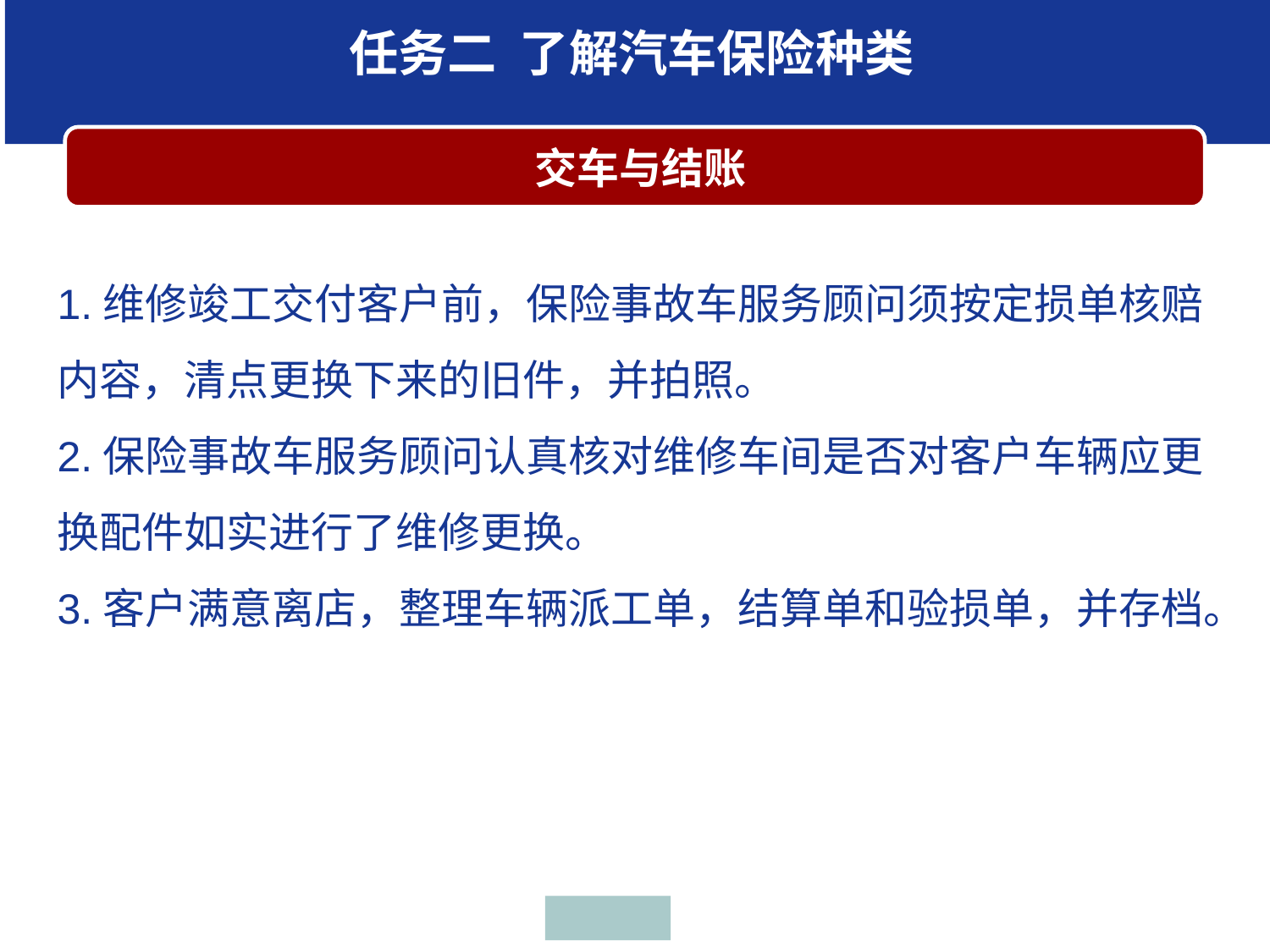

任务二  了解汽车保险种类
 交车与结账
1.维修竣工交付客户前，保险事故车服务顾问须按定损单核赔内容，清点更换下来的旧件，并拍照。
2.保险事故车服务顾问认真核对维修车间是否对客户车辆应更换配件如实进行了维修更换。
3.客户满意离店，整理车辆派工单，结算单和验损单，并存档。
26